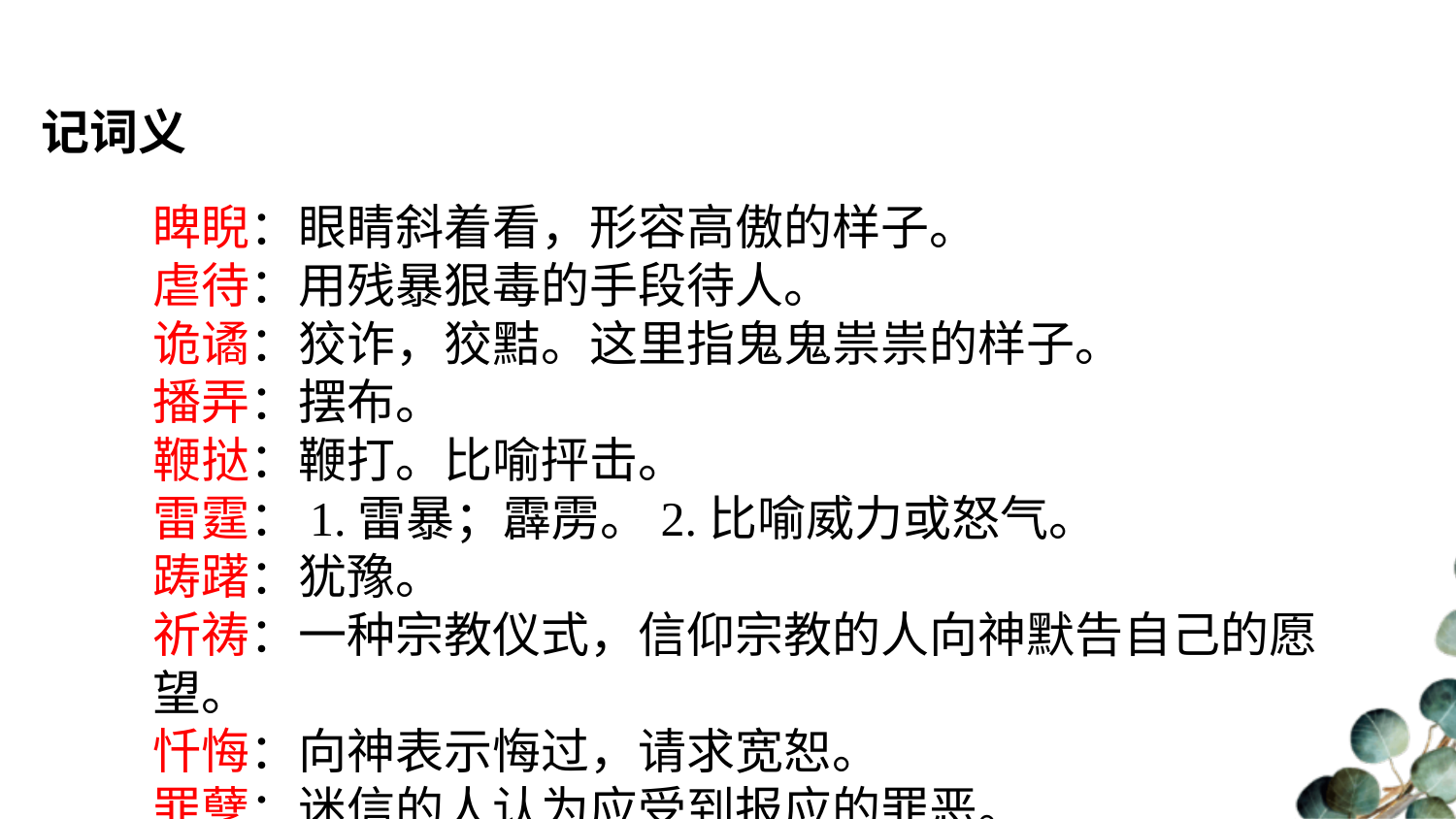

记词义
睥睨：眼睛斜着看，形容高傲的样子。
虐待：用残暴狠毒的手段待人。
诡谲：狡诈，狡黠。这里指鬼鬼祟祟的样子。
播弄：摆布。
鞭挞：鞭打。比喻抨击。
雷霆：1.雷暴；霹雳。2.比喻威力或怒气。
踌躇：犹豫。
祈祷：一种宗教仪式，信仰宗教的人向神默告自己的愿望。
忏悔：向神表示悔过，请求宽恕。
罪孽：迷信的人认为应受到报应的罪恶。